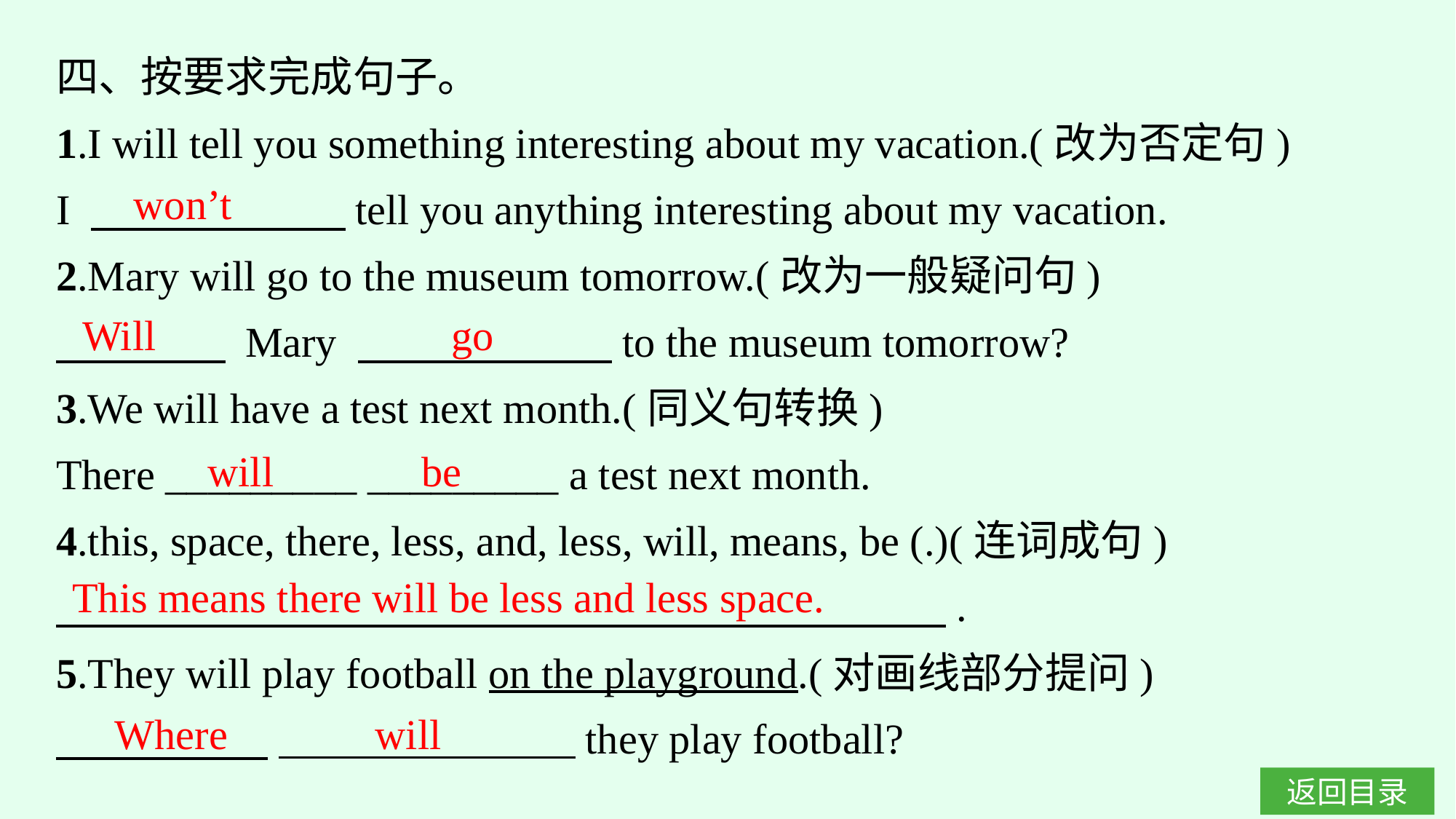

四、按要求完成句子。
1.I will tell you something interesting about my vacation.(改为否定句)
I 　　　　　　tell you anything interesting about my vacation.
2.Mary will go to the museum tomorrow.(改为一般疑问句)
　　　　 Mary 　　　　　　to the museum tomorrow?
3.We will have a test next month.(同义句转换)
There _________ _________ a test next month.
4.this, space, there, less, and, less, will, means, be (.)(连词成句)
　　　　　　　　　　　　　　　　　　　　　.
5.They will play football on the playground.(对画线部分提问)
　　　　　 　　　　　　　they play football?
won’t
Will                            go
will              be
This means there will be less and less space.
Where              will